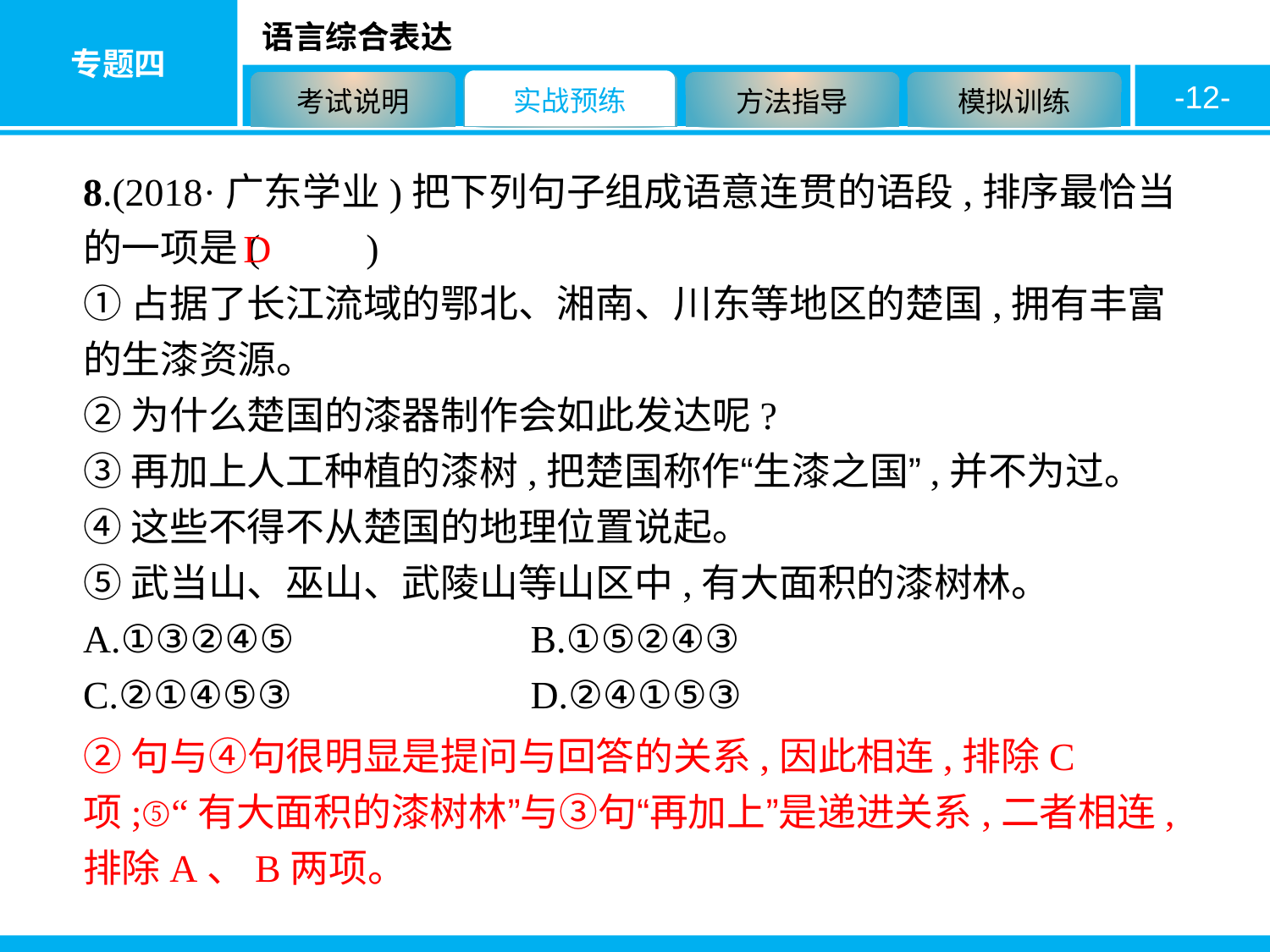

-12-
8.(2018·广东学业)把下列句子组成语意连贯的语段,排序最恰当的一项是( 　　)
①占据了长江流域的鄂北、湘南、川东等地区的楚国,拥有丰富的生漆资源。
②为什么楚国的漆器制作会如此发达呢?
③再加上人工种植的漆树,把楚国称作“生漆之国”,并不为过。
④这些不得不从楚国的地理位置说起。
⑤武当山、巫山、武陵山等山区中,有大面积的漆树林。
A.①③②④⑤　　　　	B.①⑤②④③
C.②①④⑤③　　　		D.②④①⑤③
D
②句与④句很明显是提问与回答的关系,因此相连,排除C项;⑤“有大面积的漆树林”与③句“再加上”是递进关系,二者相连,排除A、B两项。